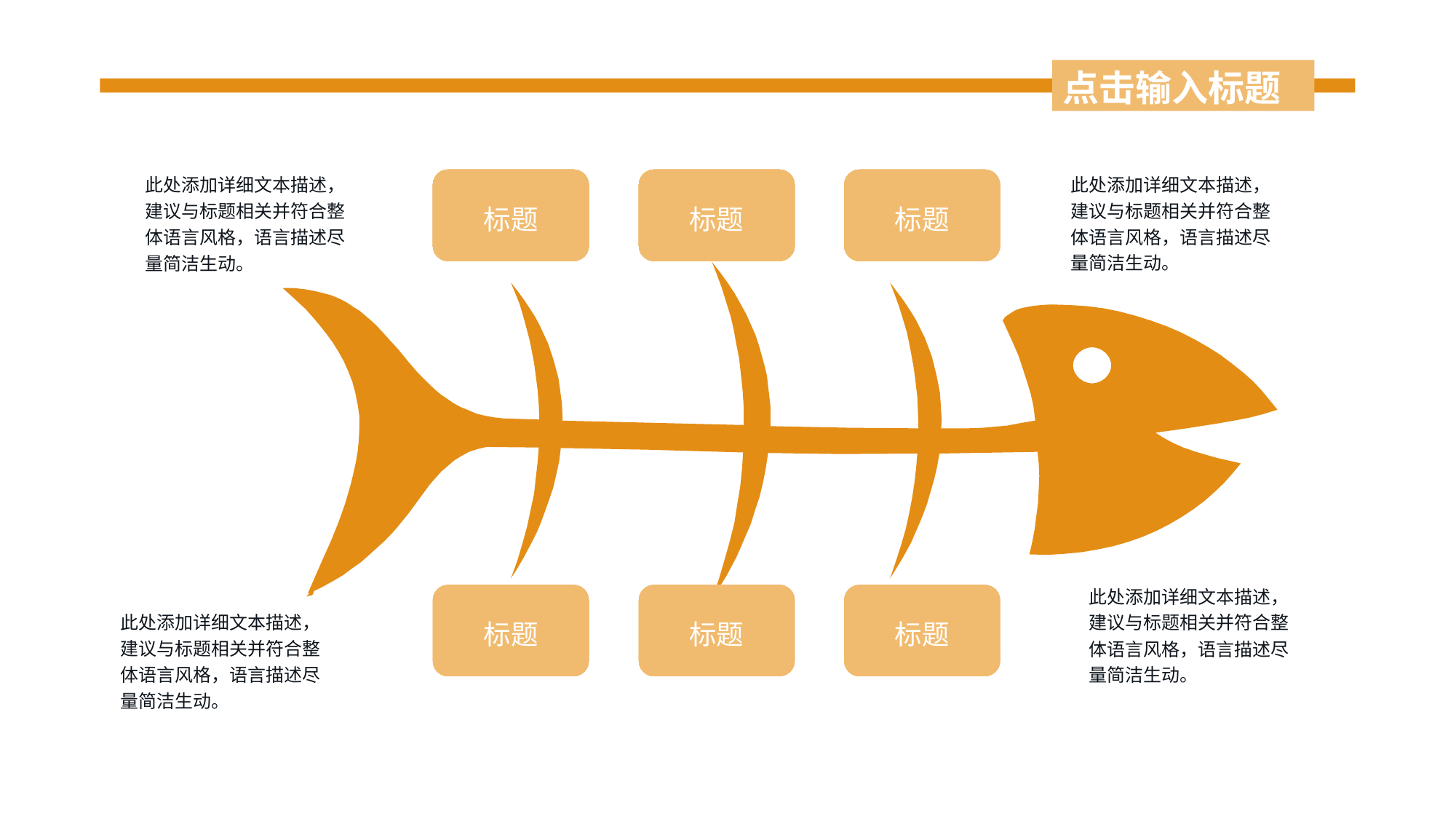

点击输入标题

此处添加详细文本描述，建议与标题相关并符合整体语言风格，语言描述尽量简洁生动。
此处添加详细文本描述，建议与标题相关并符合整体语言风格，语言描述尽量简洁生动。
自我认知
自我认知
自我认知
自我认知
自我认知
自我认知
自我认知
自我认知
自我认知
自我认知
标题
驾驭
驾驭
驾驭
驾驭
驾驭
驾驭
驾驭
驾驭
标题
专注
专注
专注
专注
专注
专注
专注
专注
专注
专注
标题

此处添加详细文本描述，建议与标题相关并符合整体语言风格，语言描述尽量简洁生动。
同理心
同理心
同理心
同理心
标题
善念
善念
善念
善念
标题
成就
成就
成就
成就
标题
此处添加详细文本描述，建议与标题相关并符合整体语言风格，语言描述尽量简洁生动。